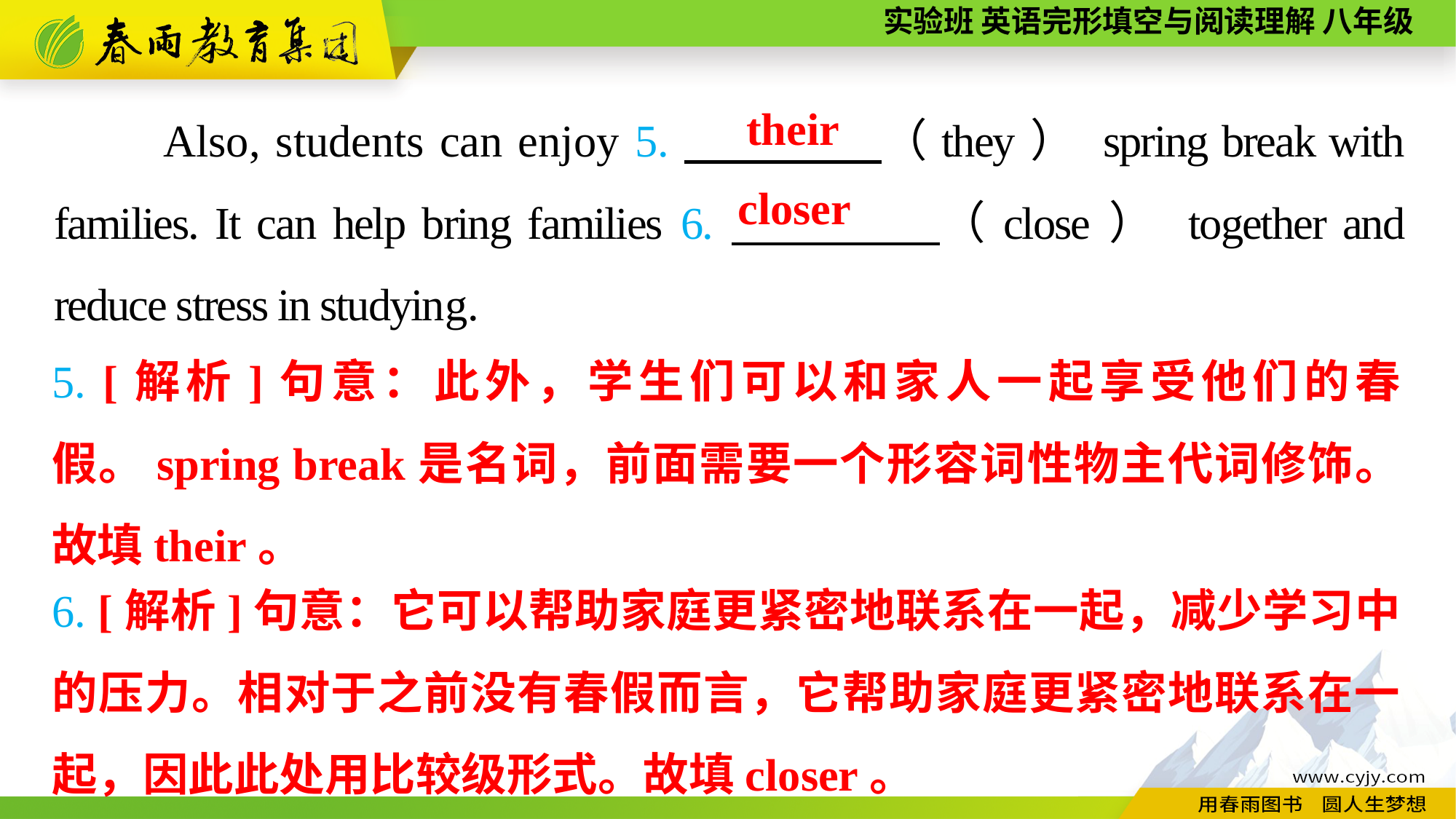

Also, students can enjoy 5.　　　　（they） spring break with families. It can help bring families 6.　　　。（close） together and reduce stress in studying.
their
closer
5. [解析]句意：此外，学生们可以和家人一起享受他们的春假。spring break是名词，前面需要一个形容词性物主代词修饰。故填their。
6. [解析]句意：它可以帮助家庭更紧密地联系在一起，减少学习中的压力。相对于之前没有春假而言，它帮助家庭更紧密地联系在一起，因此此处用比较级形式。故填closer。